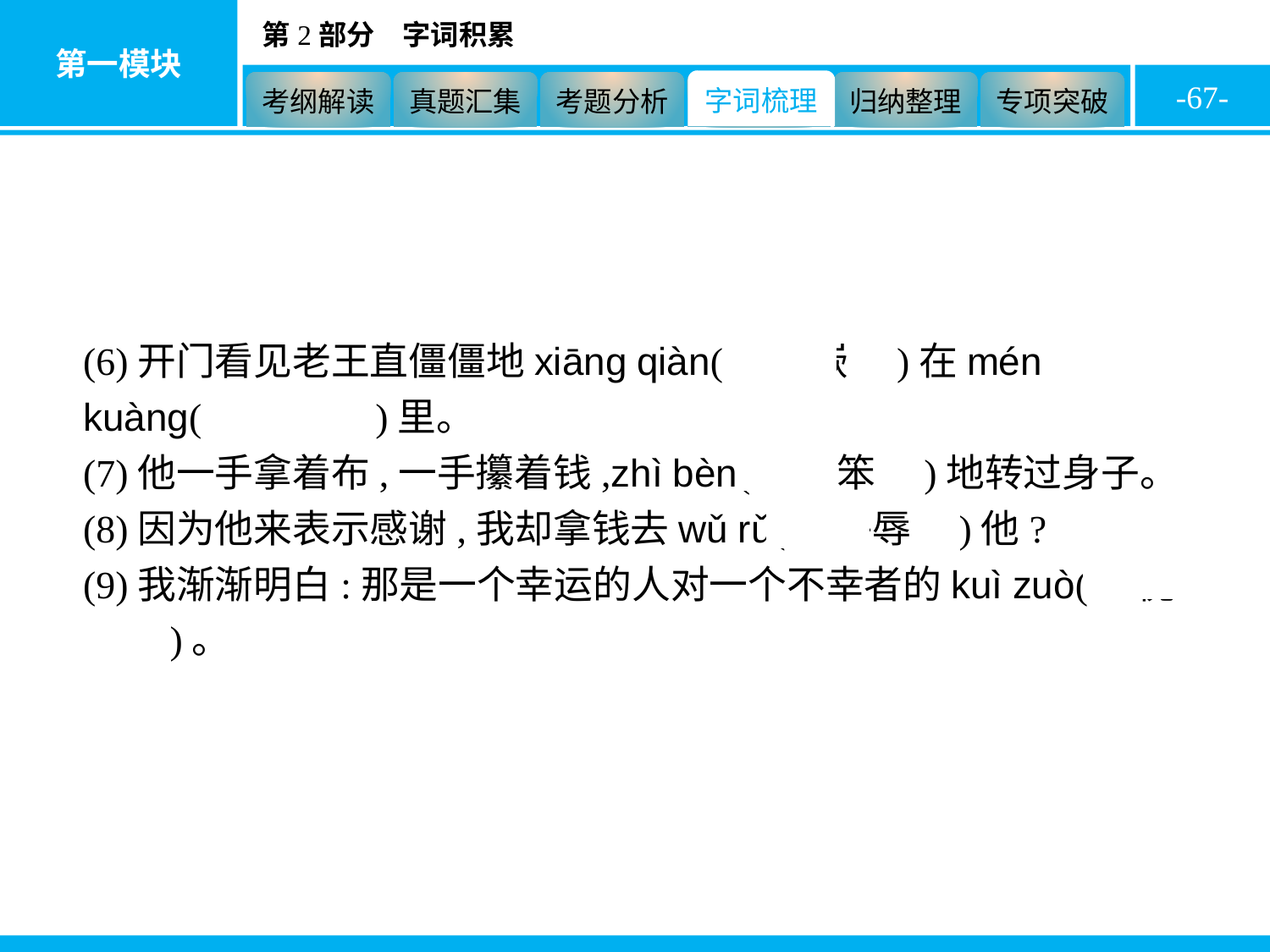

-67-
(6)开门看见老王直僵僵地xiāng qiàn(　镶嵌　)在mén kuàng(　门框　)里。
(7)他一手拿着布,一手攥着钱,zhì bèn(　滞笨　)地转过身子。
(8)因为他来表示感谢,我却拿钱去wǔ rǔ(　侮辱　)他?
(9)我渐渐明白:那是一个幸运的人对一个不幸者的kuì zuò(　愧怍　)。